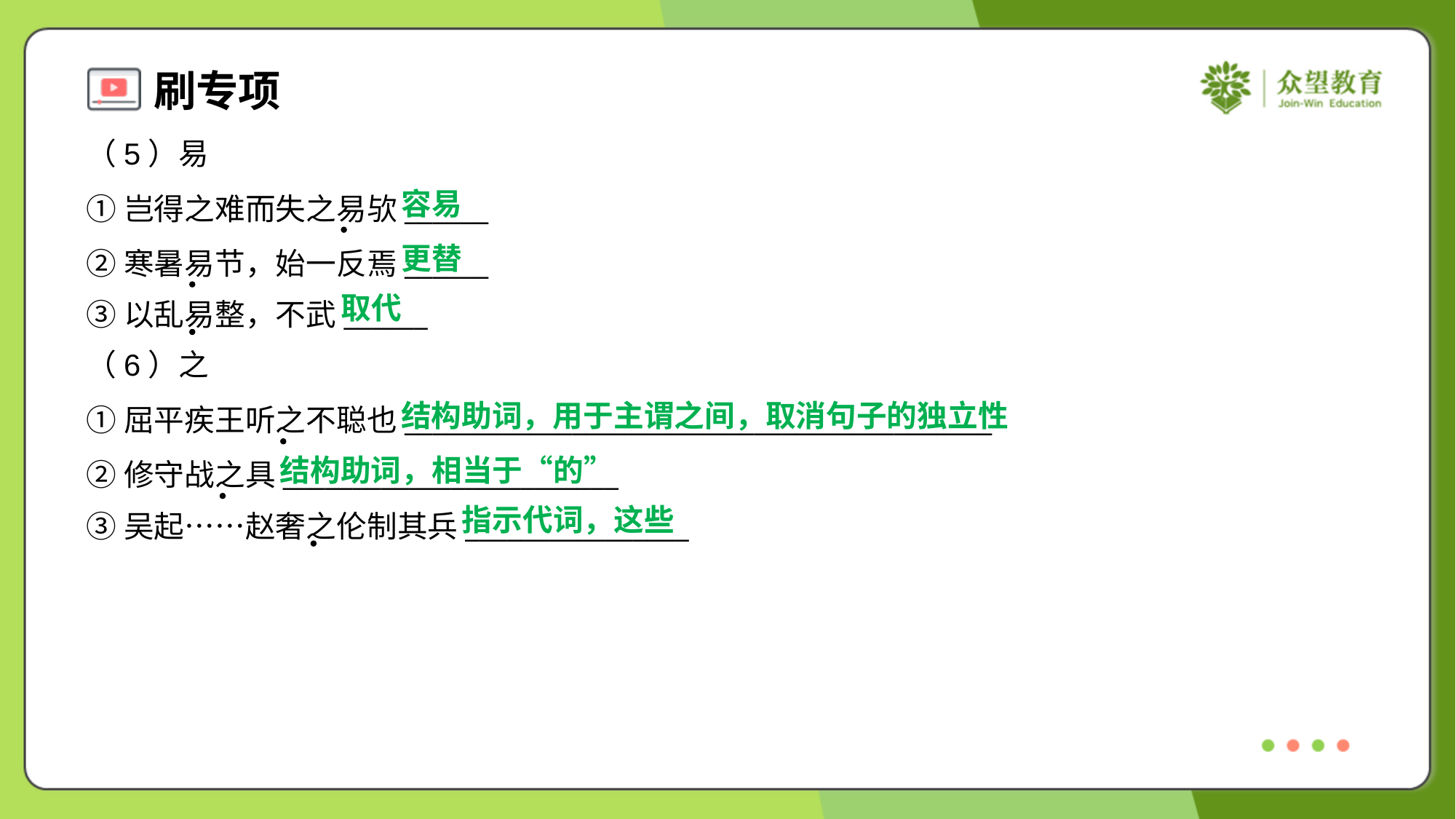

（5）易
容易
①岂得之难而失之易欤______
②寒暑易节，始一反焉______
③以乱易整，不武______
更替

取代

（6）之

结构助词，用于主谓之间，取消句子的独立性
①屈平疾王听之不聪也__________________________________________
②修守战之具________________________
③吴起……赵奢之伦制其兵________________
结构助词，相当于“的”

指示代词，这些